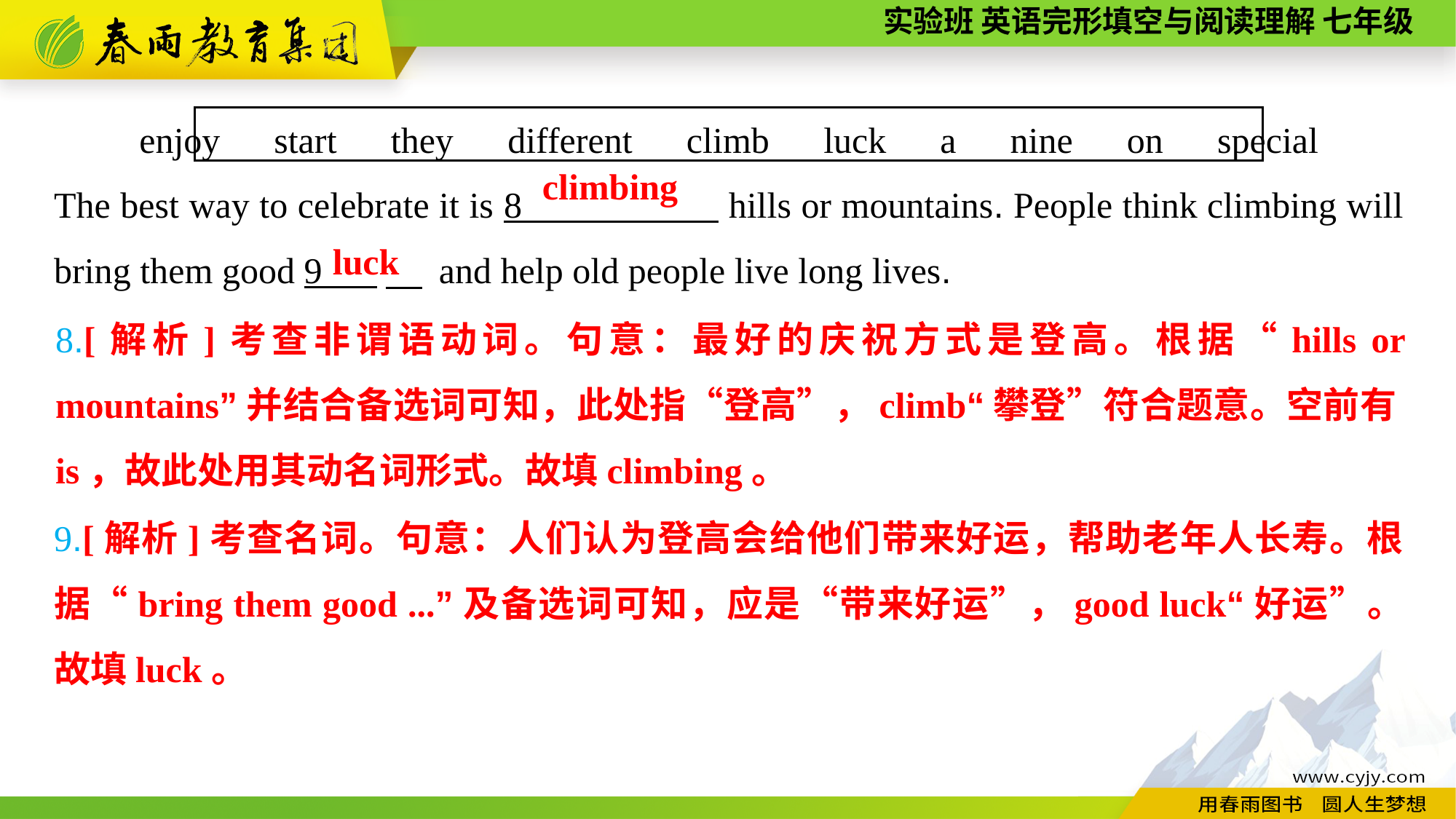

enjoy　start　they　different　climb　luck　a　nine　on　special
The best way to celebrate it is 8                     hills or mountains. People think climbing will bring them good 9      　 and help old people live long lives.

 climbing
luck
8.[解析]考查非谓语动词。句意：最好的庆祝方式是登高。根据“hills or mountains”并结合备选词可知，此处指“登高”，climb“攀登”符合题意。空前有is，故此处用其动名词形式。故填climbing。
9.[解析]考查名词。句意：人们认为登高会给他们带来好运，帮助老年人长寿。根据“bring them good ...”及备选词可知，应是“带来好运”，good luck“好运”。故填luck。